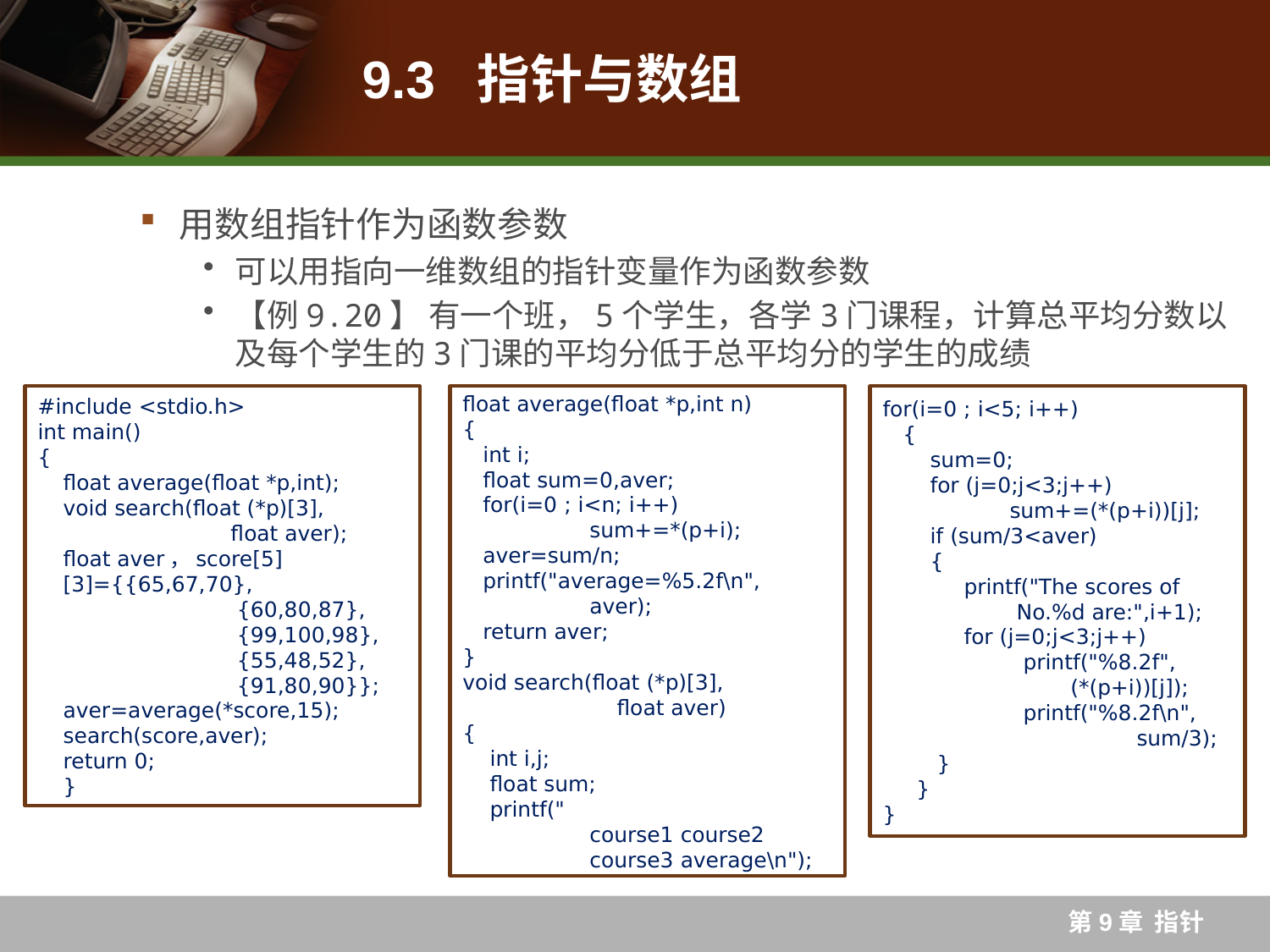

# 9.3  指针与数组
用数组指针作为函数参数
可以用指向一维数组的指针变量作为函数参数
【例9.20】 有一个班，5个学生，各学3门课程，计算总平均分数以及每个学生的3门课的平均分低于总平均分的学生的成绩
#include <stdio.h>
int main()
{
float average(float *p,int);
void search(float (*p)[3],
	      float aver);
float aver，score[5][3]={{65,67,70},
{60,80,87},
{99,100,98},
{55,48,52},
{91,80,90}};
aver=average(*score,15);
search(score,aver);
return 0;
}
float average(float *p,int n)
{
   int i;
   float sum=0,aver;
   for(i=0 ; i<n; i++)
	sum+=*(p+i);
   aver=sum/n;
   printf("average=%5.2f\n",
	aver);
   return aver;
}
void search(float (*p)[3],
	    float aver)
{
    int i,j;
    float sum;
    printf("
	course1 course2
	course3 average\n");
for(i=0 ; i<5; i++)
   {
       sum=0;
       for (j=0;j<3;j++)
    	sum+=(*(p+i))[j];
       if (sum/3<aver)
       {
            printf("The scores of
	 No.%d are:",i+1);
            for (j=0;j<3;j++)
	  printf("%8.2f", 	         (*(p+i))[j]);
 	  printf("%8.2f\n", 		sum/3);
        }
     }
}
第9章  指针